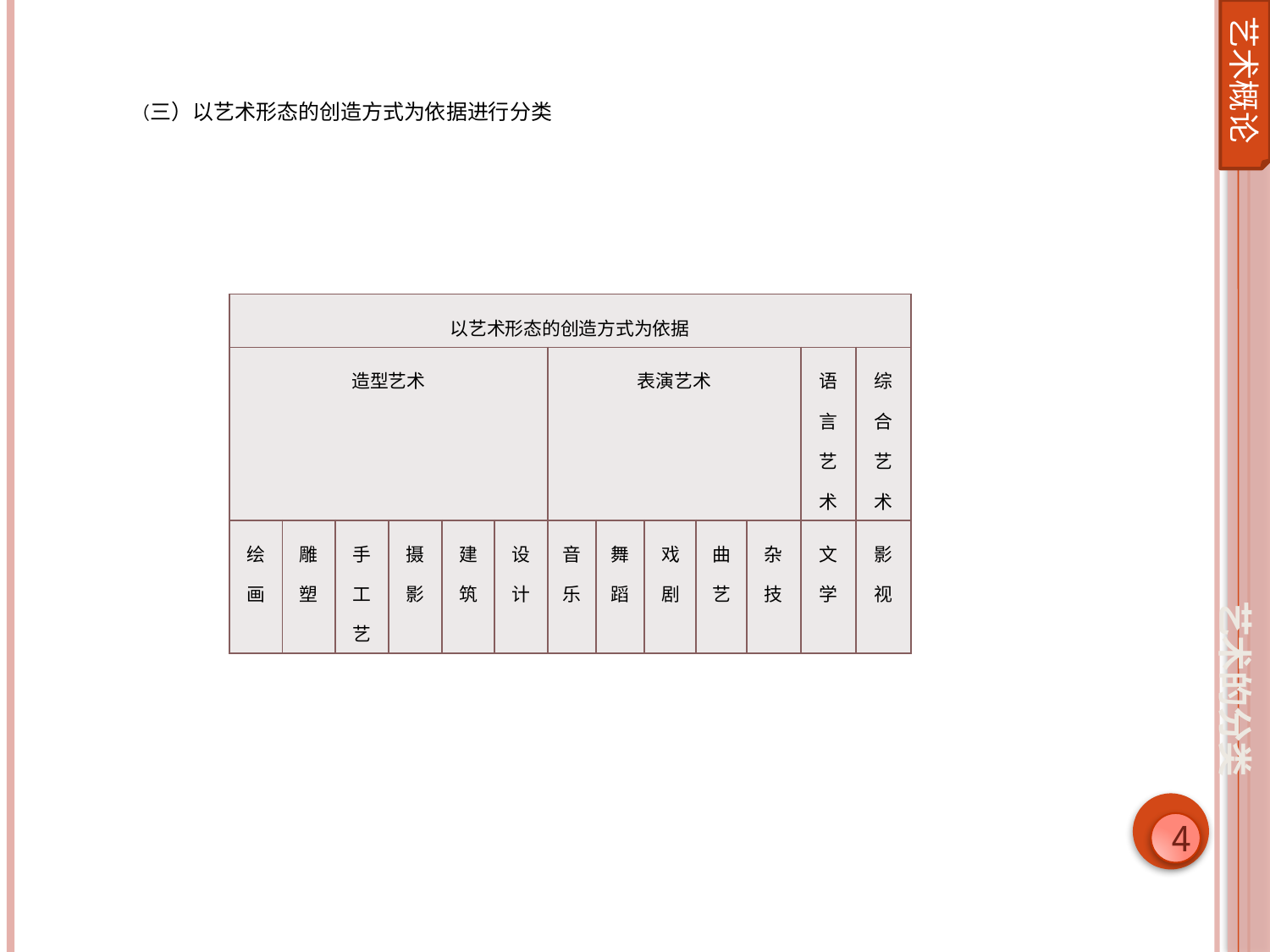

艺术概论
（三）以艺术形态的创造方式为依据进行分类
| 以艺术形态的创造方式为依据 |  |  |  |  |  |  |  |  |  |  |  |  |
| --- | --- | --- | --- | --- | --- | --- | --- | --- | --- | --- | --- | --- |
| 造型艺术 |  |  |  |  |  | 表演艺术 |  |  |  |  | 语言艺术 | 综合艺术 |
| 绘画 | 雕塑 | 手工艺 | 摄影 | 建筑 | 设计 | 音乐 | 舞蹈 | 戏剧 | 曲艺 | 杂技 | 文学 | 影视 |
艺术的分类
4